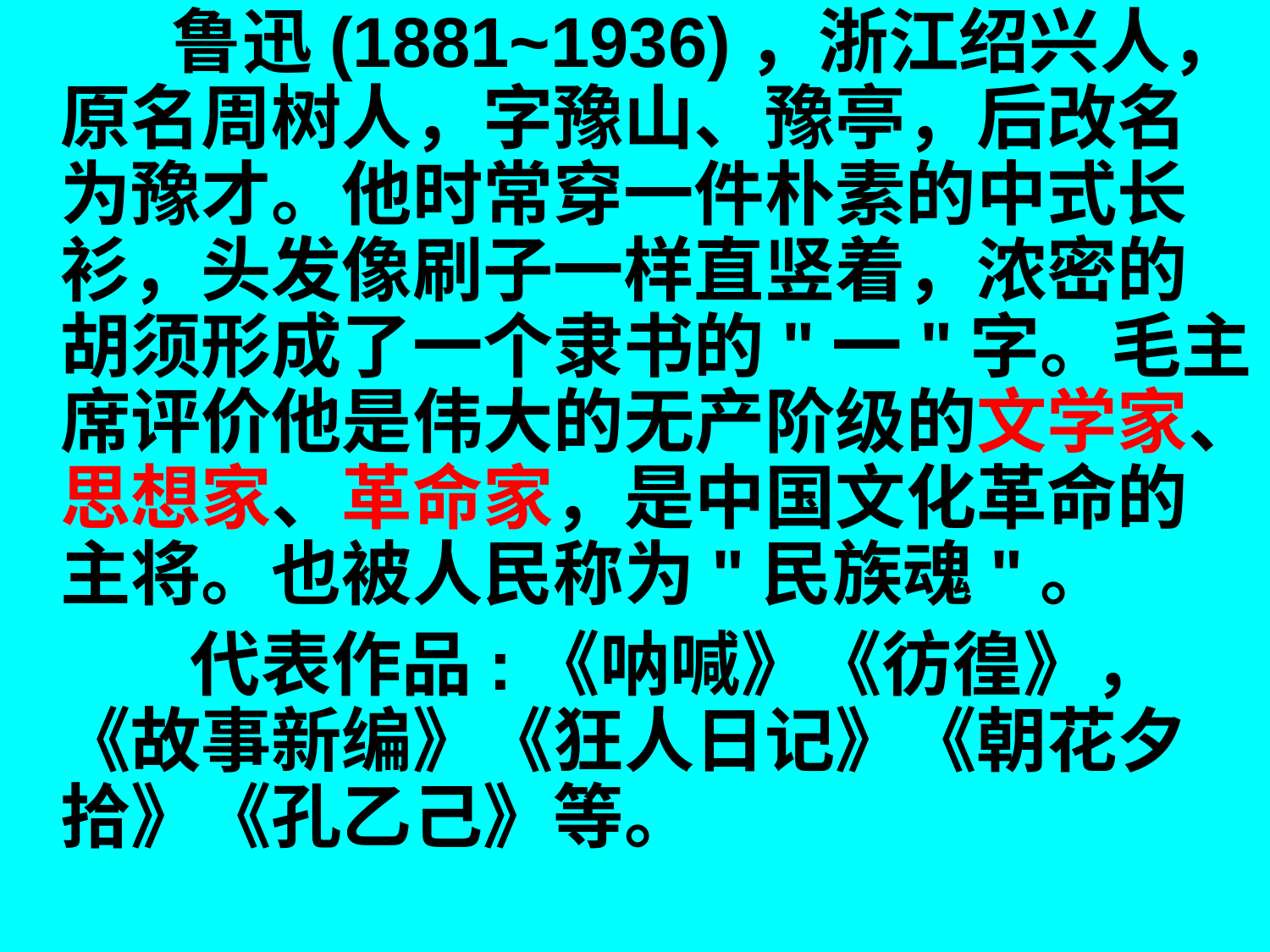

鲁迅(1881~1936)，浙江绍兴人，原名周树人，字豫山、豫亭，后改名为豫才。他时常穿一件朴素的中式长衫，头发像刷子一样直竖着，浓密的胡须形成了一个隶书的"一"字。毛主席评价他是伟大的无产阶级的文学家、思想家、革命家，是中国文化革命的主将。也被人民称为"民族魂"。
          代表作品:《呐喊》《彷徨》，《故事新编》《狂人日记》《朝花夕拾》《孔乙己》等。